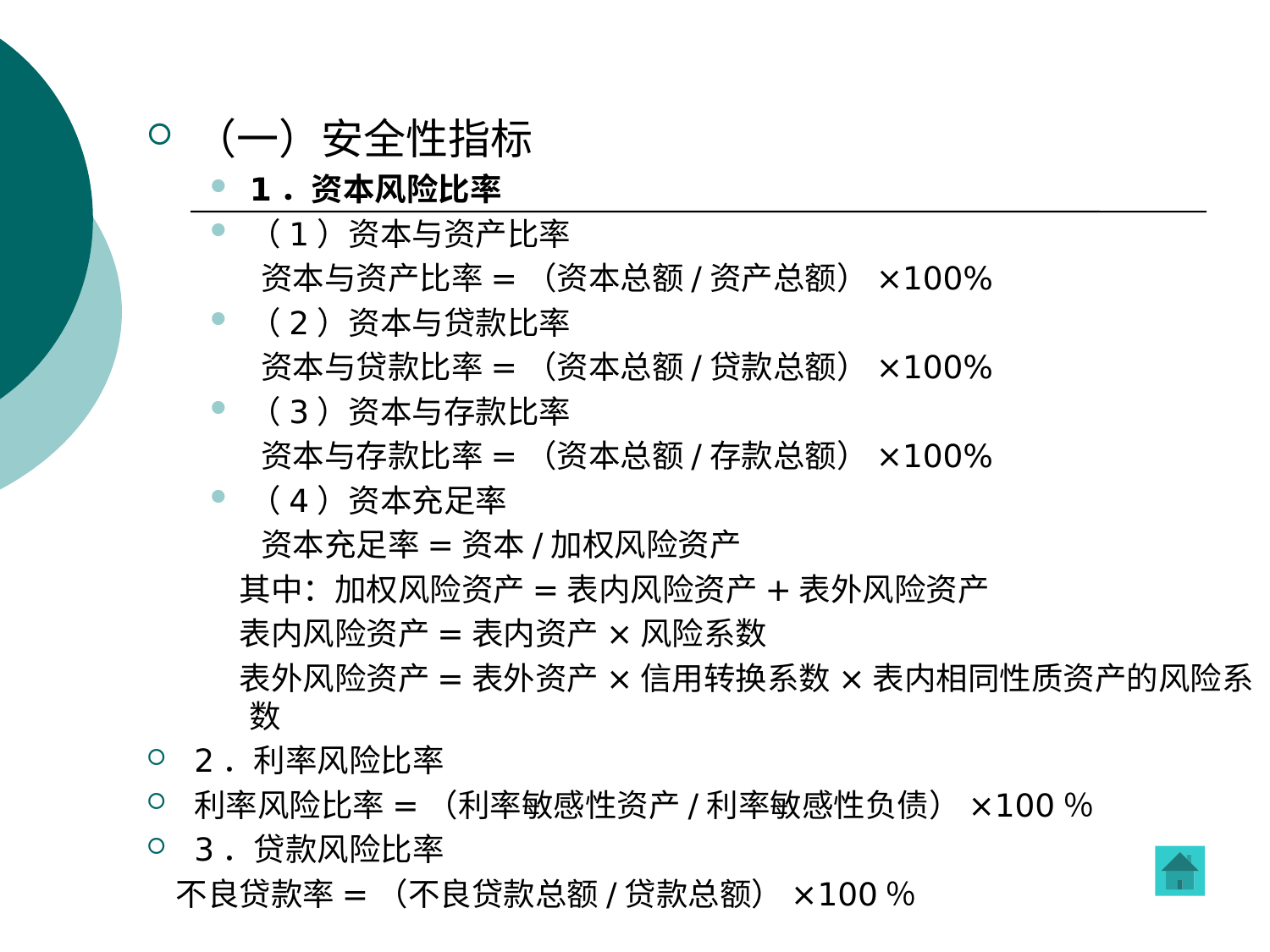

（一）安全性指标
1．资本风险比率
（1）资本与资产比率
      资本与资产比率=（资本总额/资产总额）×100%
（2）资本与贷款比率
      资本与贷款比率=（资本总额/贷款总额）×100%
（3）资本与存款比率
      资本与存款比率=（资本总额/存款总额）×100%
（4）资本充足率
      资本充足率=资本/加权风险资产
   其中：加权风险资产=表内风险资产+表外风险资产
   表内风险资产=表内资产×风险系数
   表外风险资产=表外资产×信用转换系数×表内相同性质资产的风险系数
2．利率风险比率
利率风险比率=（利率敏感性资产/利率敏感性负债）×100％
3．贷款风险比率
   不良贷款率=（不良贷款总额/贷款总额）×100％